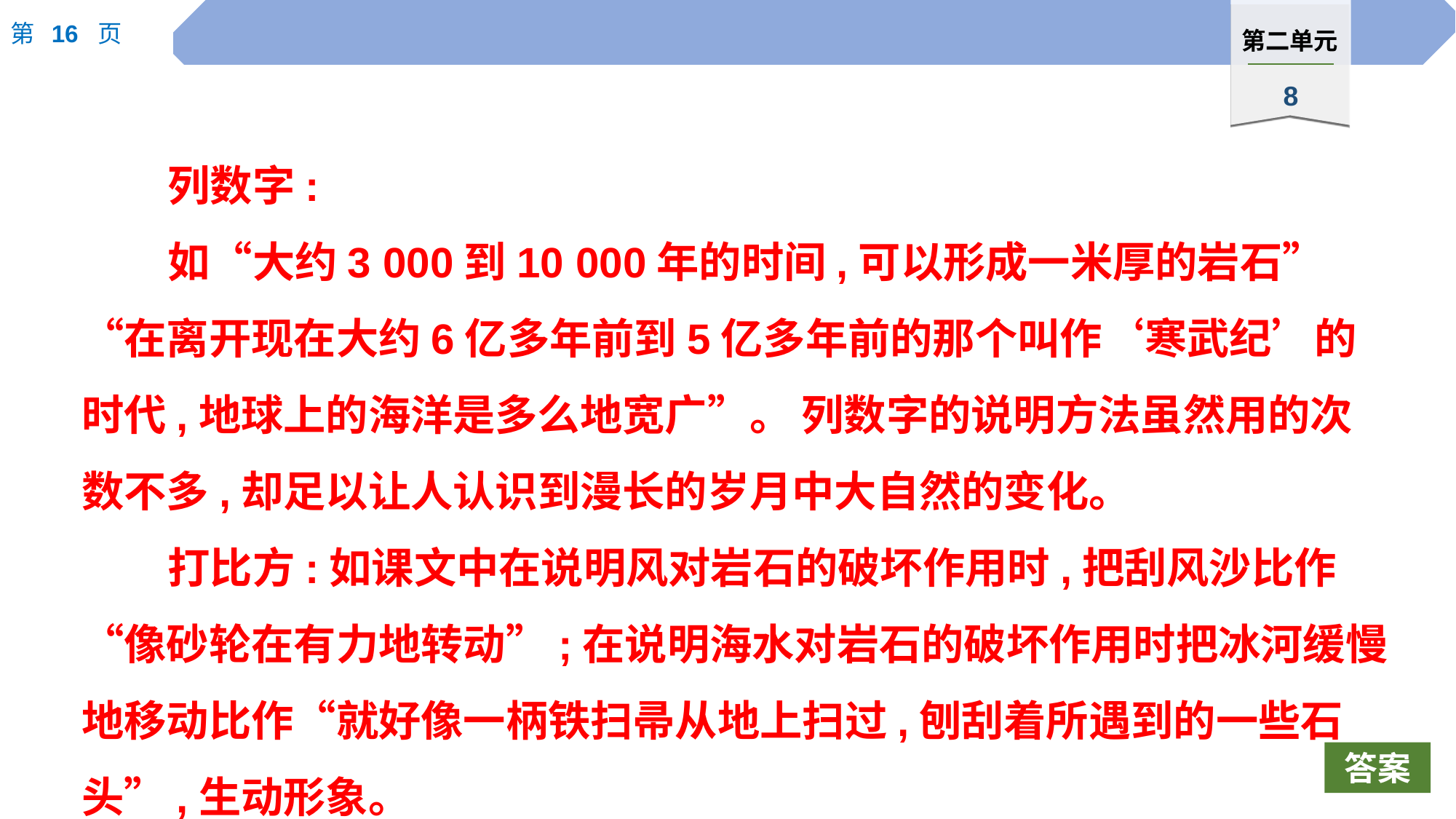

列数字:
如“大约3 000到10 000年的时间,可以形成一米厚的岩石”“在离开现在大约6亿多年前到5亿多年前的那个叫作‘寒武纪’的时代,地球上的海洋是多么地宽广”。 列数字的说明方法虽然用的次数不多,却足以让人认识到漫长的岁月中大自然的变化。
打比方:如课文中在说明风对岩石的破坏作用时,把刮风沙比作“像砂轮在有力地转动”;在说明海水对岩石的破坏作用时把冰河缓慢地移动比作“就好像一柄铁扫帚从地上扫过,刨刮着所遇到的一些石头”,生动形象。

答案